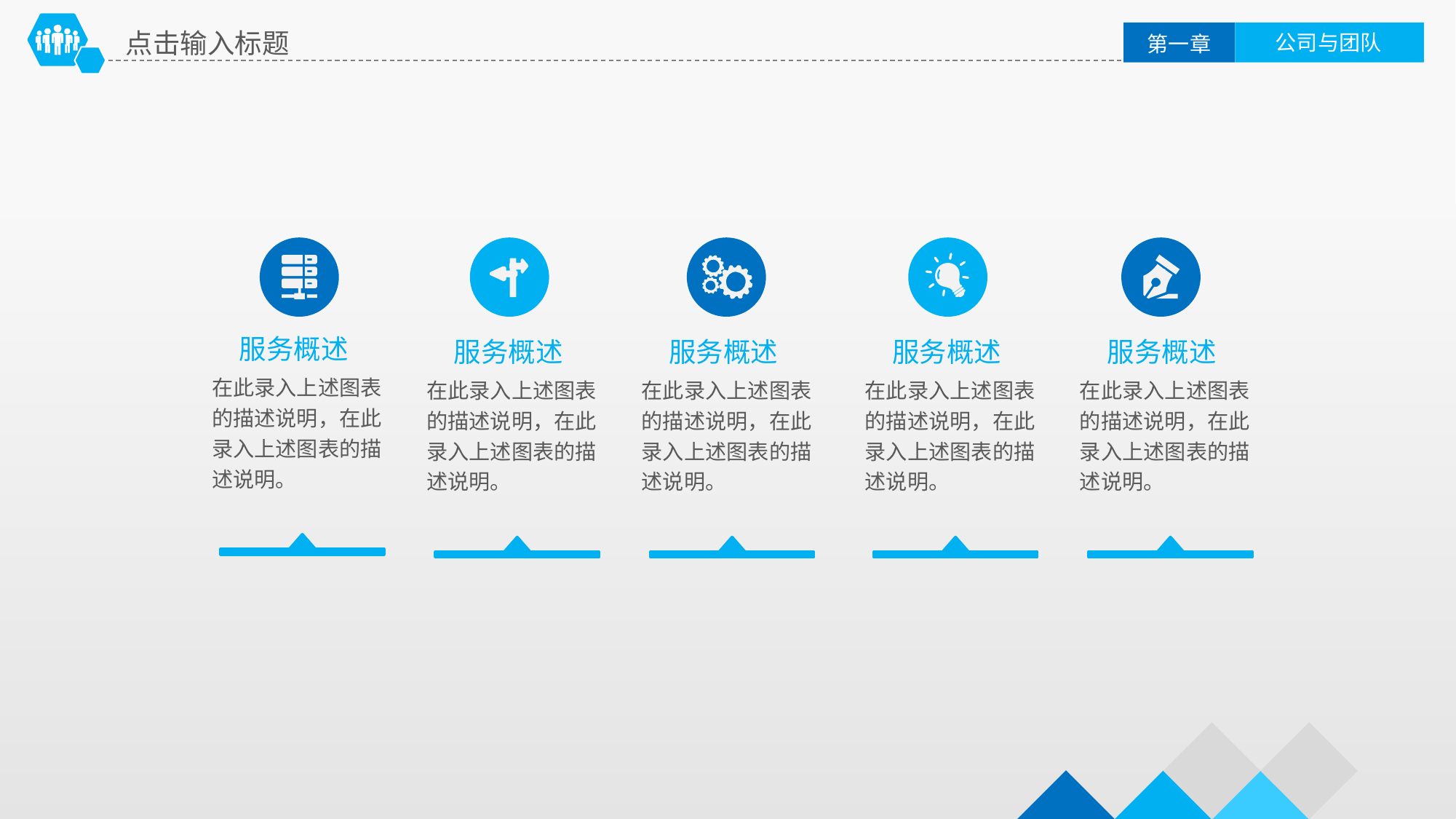

点击输入标题

公司与团队
第一章

服务概述
服务概述
服务概述
服务概述
服务概述
在此录入上述图表的描述说明，在此录入上述图表的描述说明。
在此录入上述图表的描述说明，在此录入上述图表的描述说明。
在此录入上述图表的描述说明，在此录入上述图表的描述说明。
在此录入上述图表的描述说明，在此录入上述图表的描述说明。
在此录入上述图表的描述说明，在此录入上述图表的描述说明。